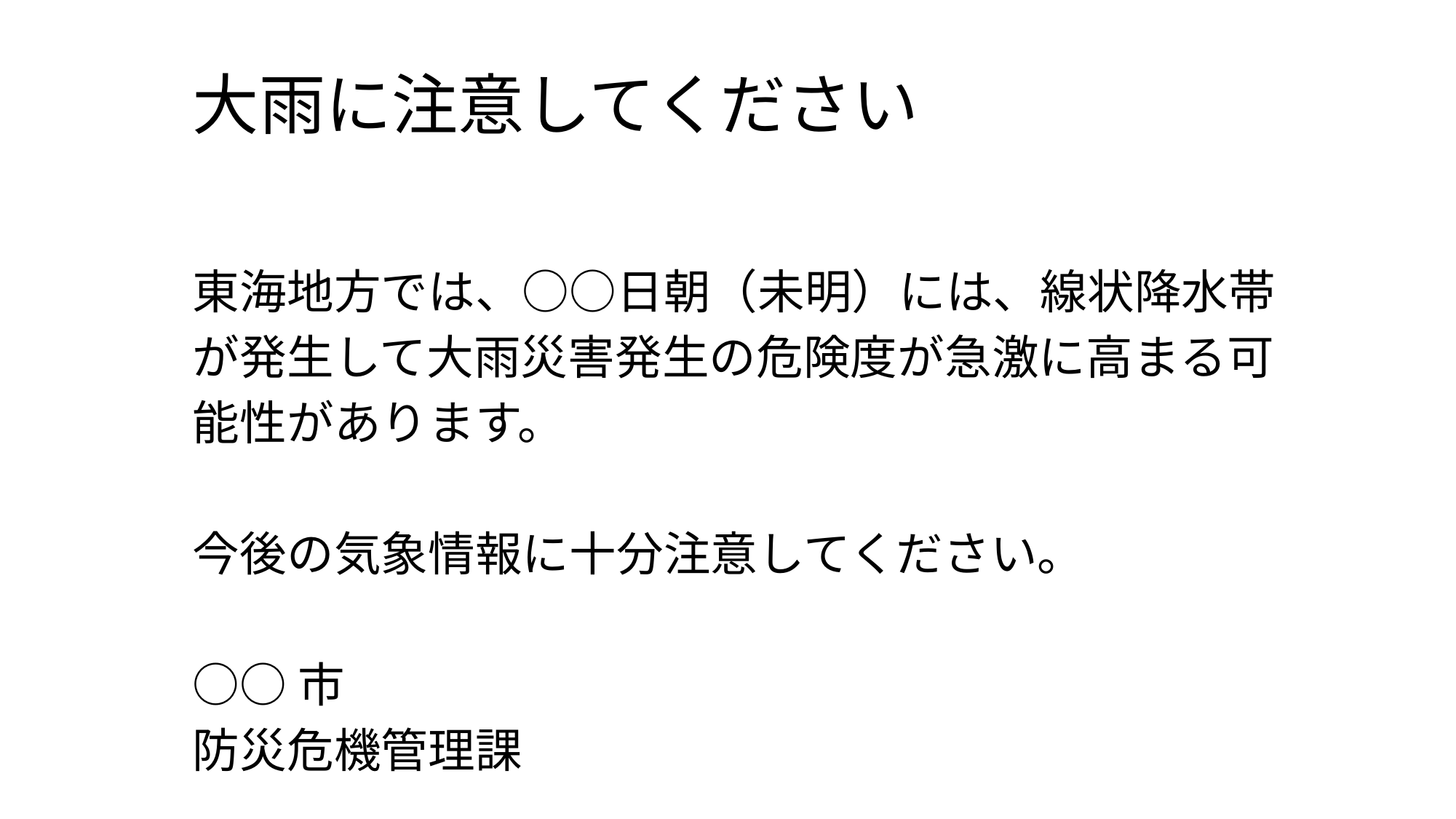

# 大雨に注意してください
東海地方では、○○日朝（未明）には、線状降水帯
が発生して大雨災害発生の危険度が急激に高まる可
能性があります。

今後の気象情報に十分注意してください。

○○市
防災危機管理課